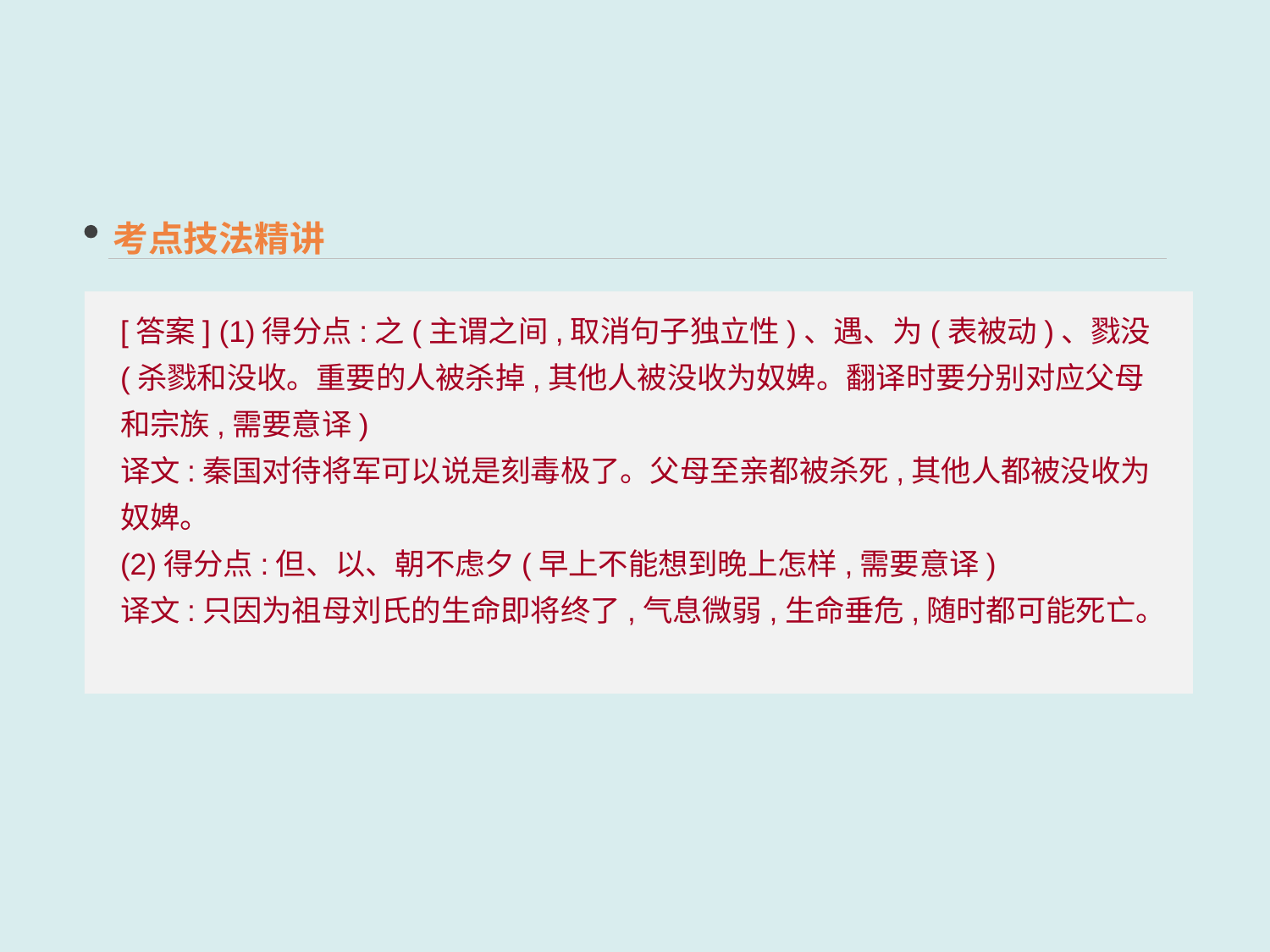

考点技法精讲

[答案] (1)得分点:之(主谓之间,取消句子独立性)、遇、为(表被动)、戮没(杀戮和没收。重要的人被杀掉,其他人被没收为奴婢。翻译时要分别对应父母和宗族,需要意译)
译文:秦国对待将军可以说是刻毒极了。父母至亲都被杀死,其他人都被没收为奴婢。
(2)得分点:但、以、朝不虑夕(早上不能想到晚上怎样,需要意译)
译文:只因为祖母刘氏的生命即将终了,气息微弱,生命垂危,随时都可能死亡。